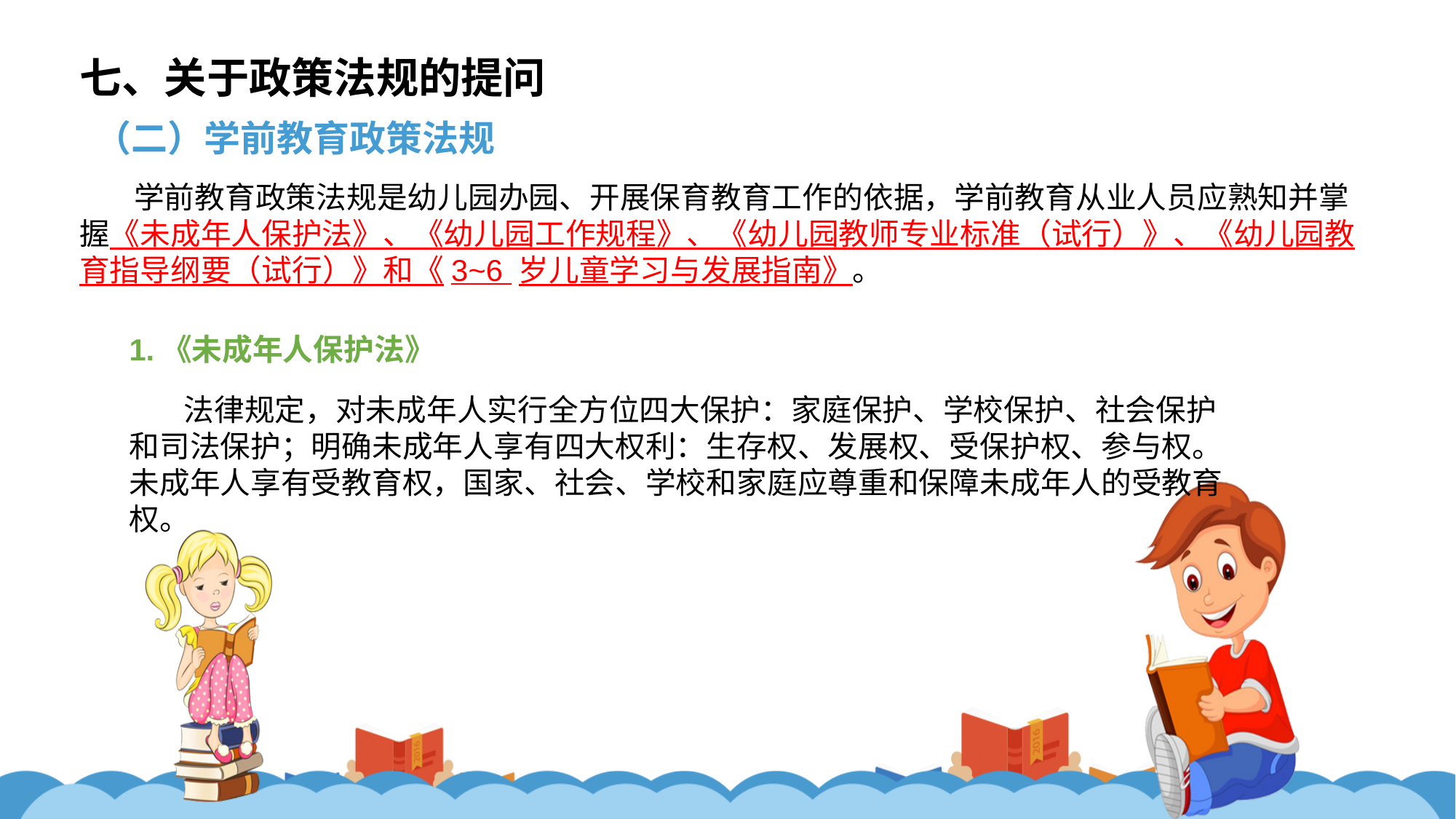

七、关于政策法规的提问
（二）学前教育政策法规
学前教育政策法规是幼儿园办园、开展保育教育工作的依据，学前教育从业人员应熟知并掌握《未成年人保护法》、《幼儿园工作规程》、《幼儿园教师专业标准（试行）》、《幼儿园教育指导纲要（试行）》和《3~6 岁儿童学习与发展指南》。
1.《未成年人保护法》
法律规定，对未成年人实行全方位四大保护：家庭保护、学校保护、社会保护和司法保护；明确未成年人享有四大权利：生存权、发展权、受保护权、参与权。未成年人享有受教育权，国家、社会、学校和家庭应尊重和保障未成年人的受教育权。